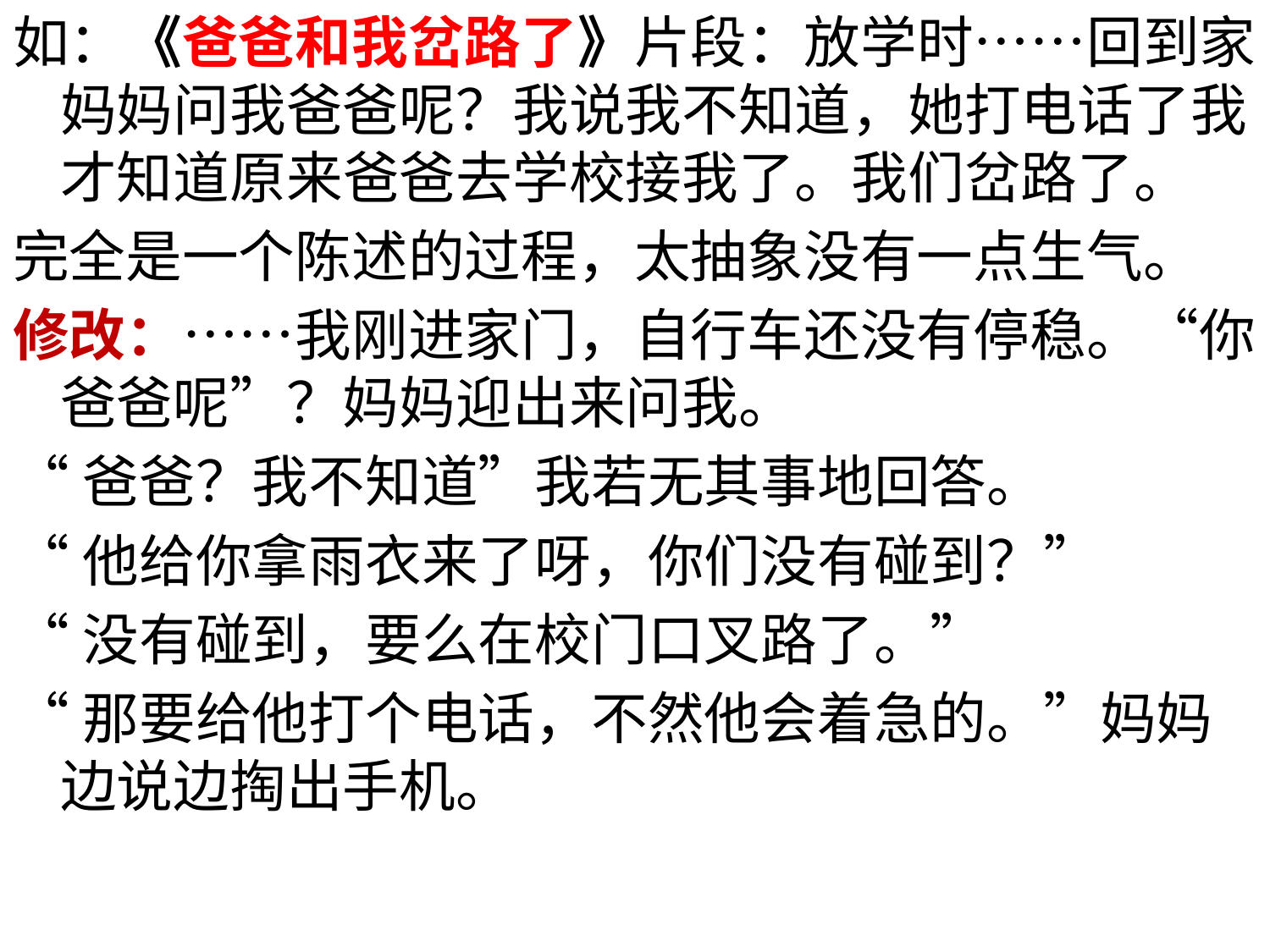

如：《爸爸和我岔路了》片段：放学时……回到家妈妈问我爸爸呢？我说我不知道，她打电话了我才知道原来爸爸去学校接我了。我们岔路了。
完全是一个陈述的过程，太抽象没有一点生气。
修改：……我刚进家门，自行车还没有停稳。“你爸爸呢”？妈妈迎出来问我。
“爸爸？我不知道”我若无其事地回答。
“他给你拿雨衣来了呀，你们没有碰到？”
“没有碰到，要么在校门口叉路了。”
“那要给他打个电话，不然他会着急的。”妈妈边说边掏出手机。